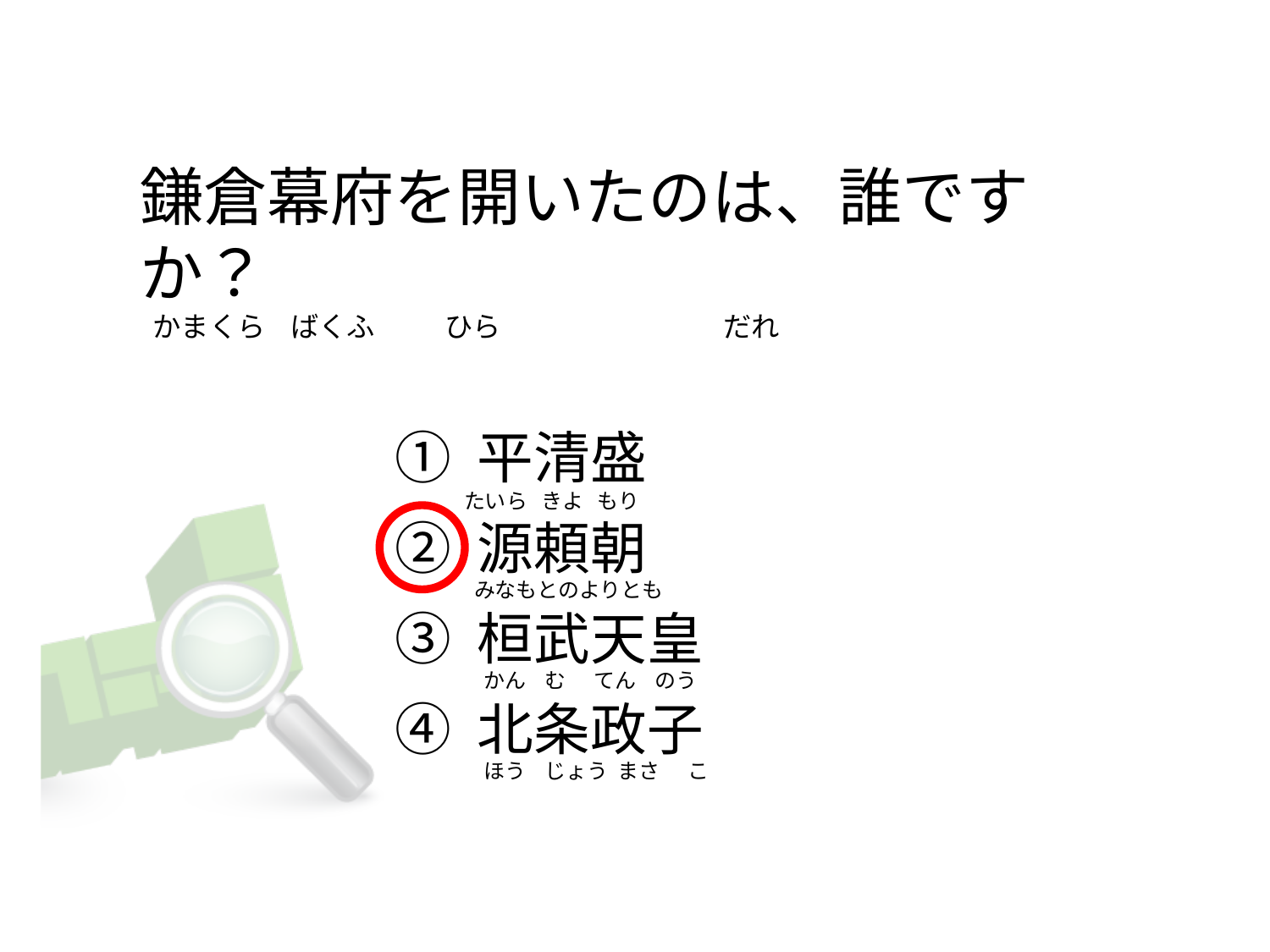

# 鎌倉幕府を開いたのは、誰ですか？   かまくら    ばくふ           ひら                                   だれ
① 平清盛
② 源頼朝
③ 桓武天皇
④ 北条政子
たいら   きよ   もり

みなもとのよりとも
 かん    む      てん    のう
 ほう    じょう  まさ      こ